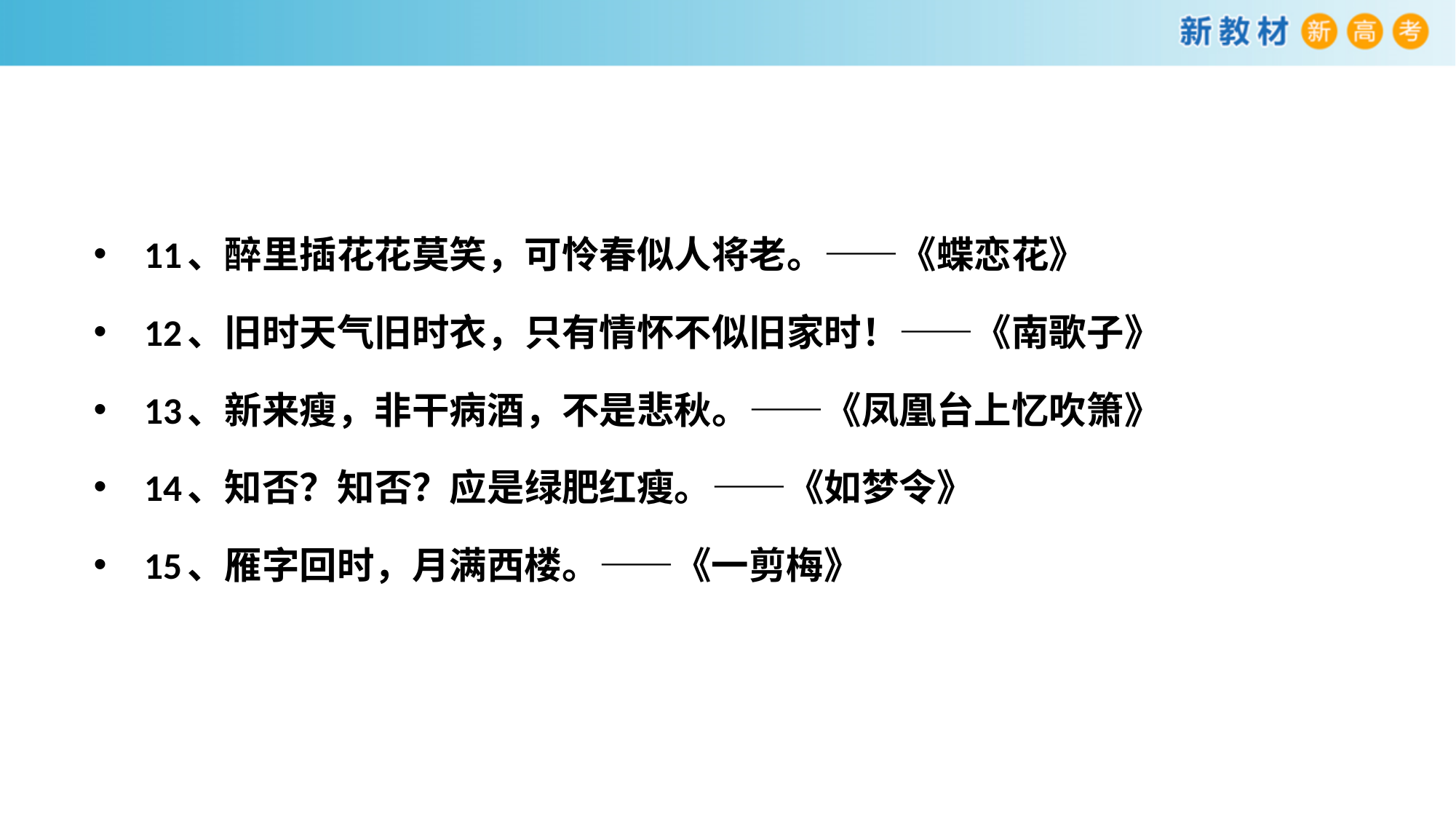

11、醉里插花花莫笑，可怜春似人将老。——《蝶恋花》
12、旧时天气旧时衣，只有情怀不似旧家时！——《南歌子》
13、新来瘦，非干病酒，不是悲秋。——《凤凰台上忆吹箫》
14、知否？知否？应是绿肥红瘦。——《如梦令》
15、雁字回时，月满西楼。——《一剪梅》